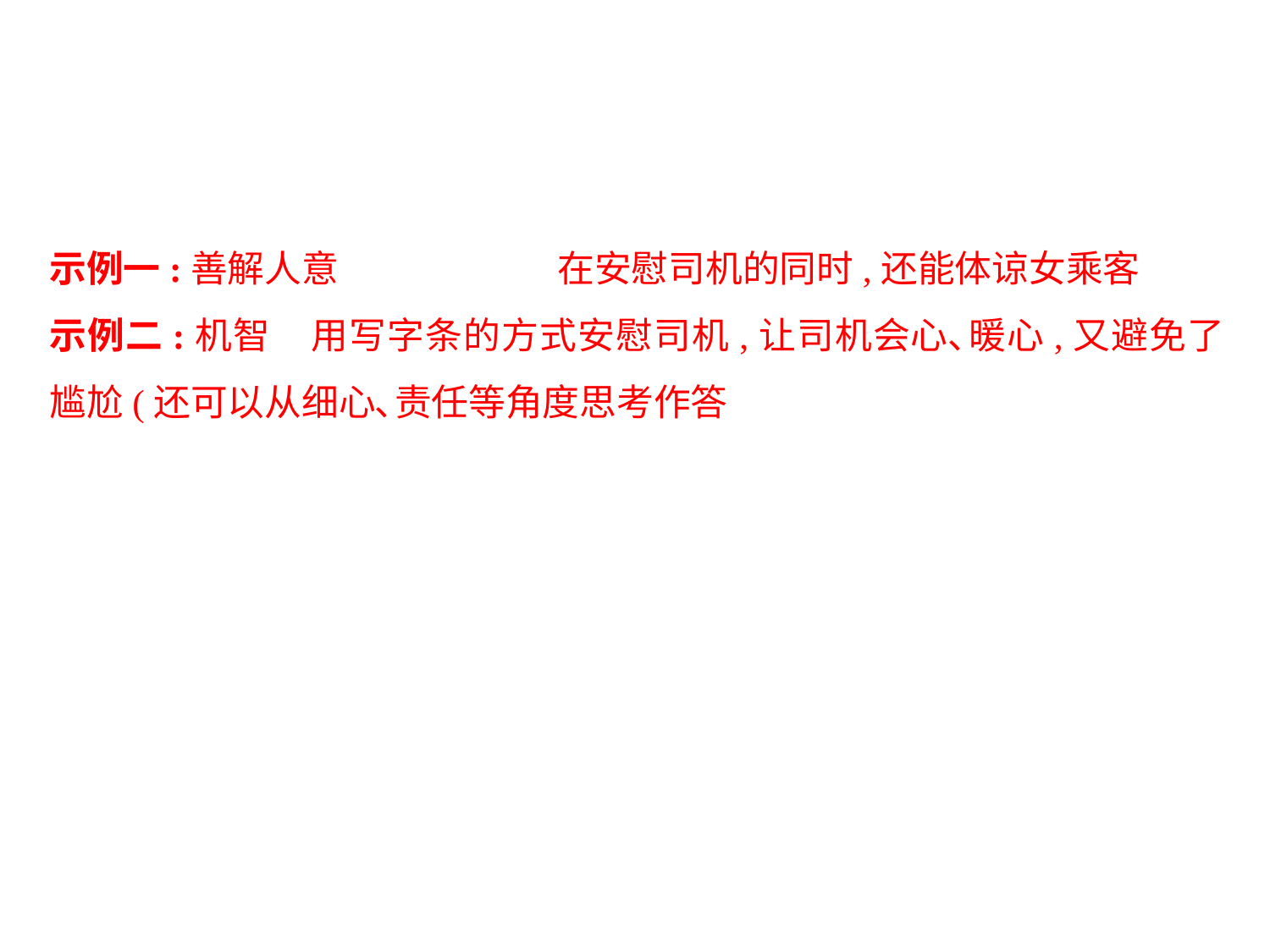

示例一:善解人意		在安慰司机的同时,还能体谅女乘客
示例二:机智	用写字条的方式安慰司机,让司机会心､暖心,又避免了尴尬(还可以从细心､责任等角度思考作答